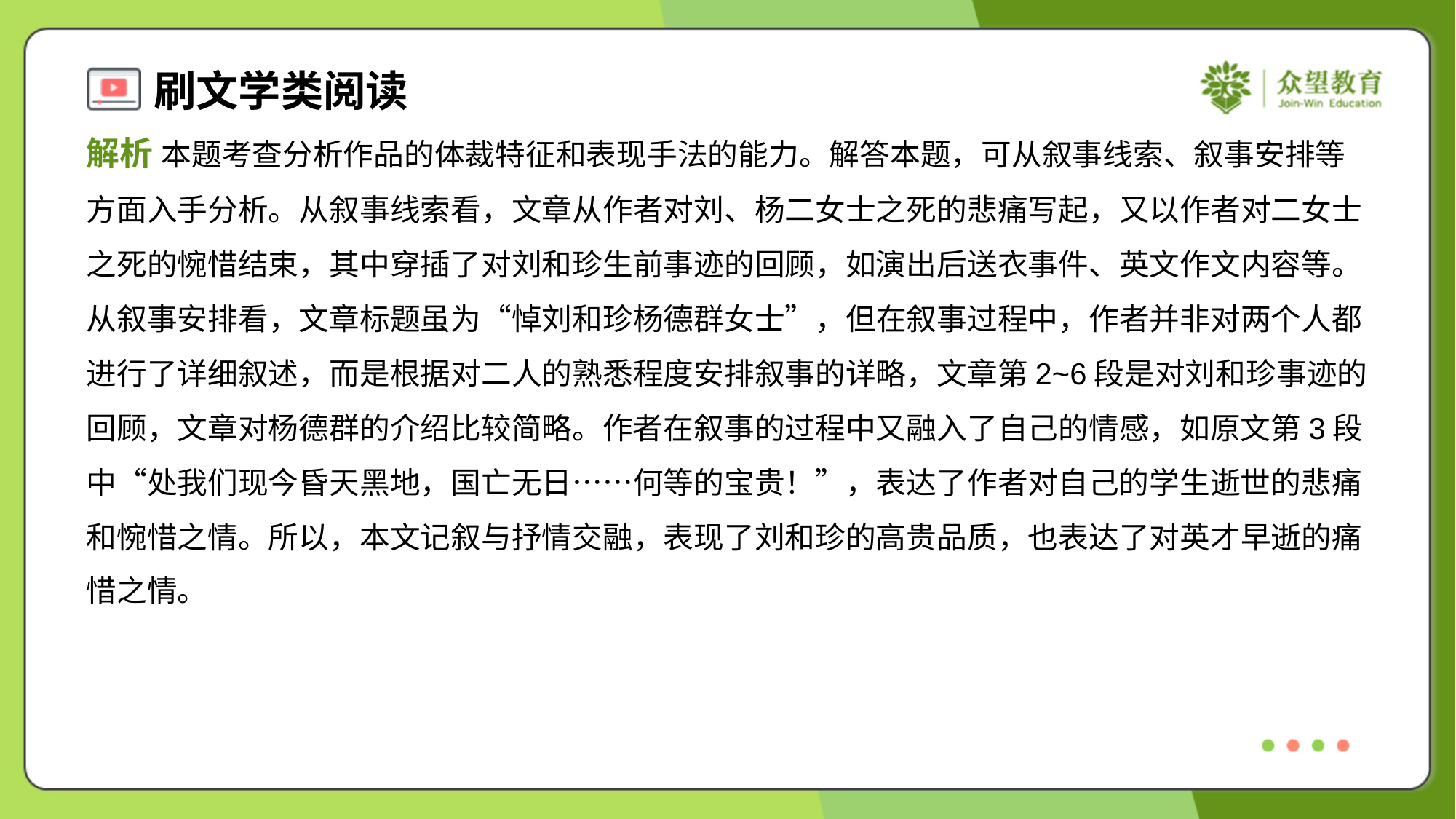

解析 本题考查分析作品的体裁特征和表现手法的能力。解答本题，可从叙事线索、叙事安排等
方面入手分析。从叙事线索看，文章从作者对刘、杨二女士之死的悲痛写起，又以作者对二女士
之死的惋惜结束，其中穿插了对刘和珍生前事迹的回顾，如演出后送衣事件、英文作文内容等。
从叙事安排看，文章标题虽为“悼刘和珍杨德群女士”，但在叙事过程中，作者并非对两个人都
进行了详细叙述，而是根据对二人的熟悉程度安排叙事的详略，文章第2~6段是对刘和珍事迹的
回顾，文章对杨德群的介绍比较简略。作者在叙事的过程中又融入了自己的情感，如原文第3段
中“处我们现今昏天黑地，国亡无日……何等的宝贵！”，表达了作者对自己的学生逝世的悲痛
和惋惜之情。所以，本文记叙与抒情交融，表现了刘和珍的高贵品质，也表达了对英才早逝的痛
惜之情。